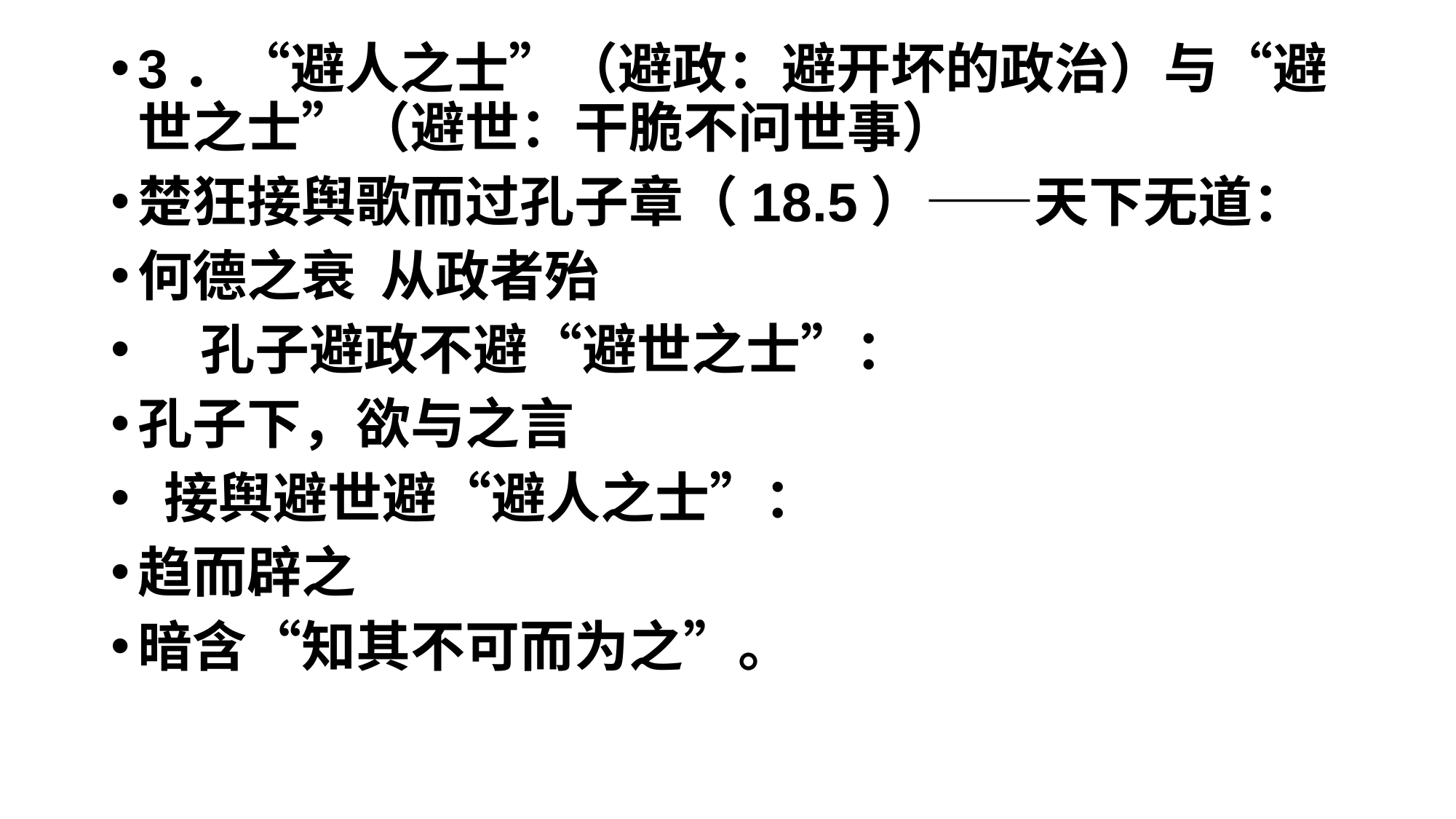

3．“避人之士”（避政：避开坏的政治）与“避世之士”（避世：干脆不问世事）
楚狂接舆歌而过孔子章（18.5）——天下无道：
何德之衰  从政者殆
    孔子避政不避“避世之士”：
孔子下，欲与之言
 接舆避世避“避人之士”：
趋而辟之
暗含“知其不可而为之”。

#